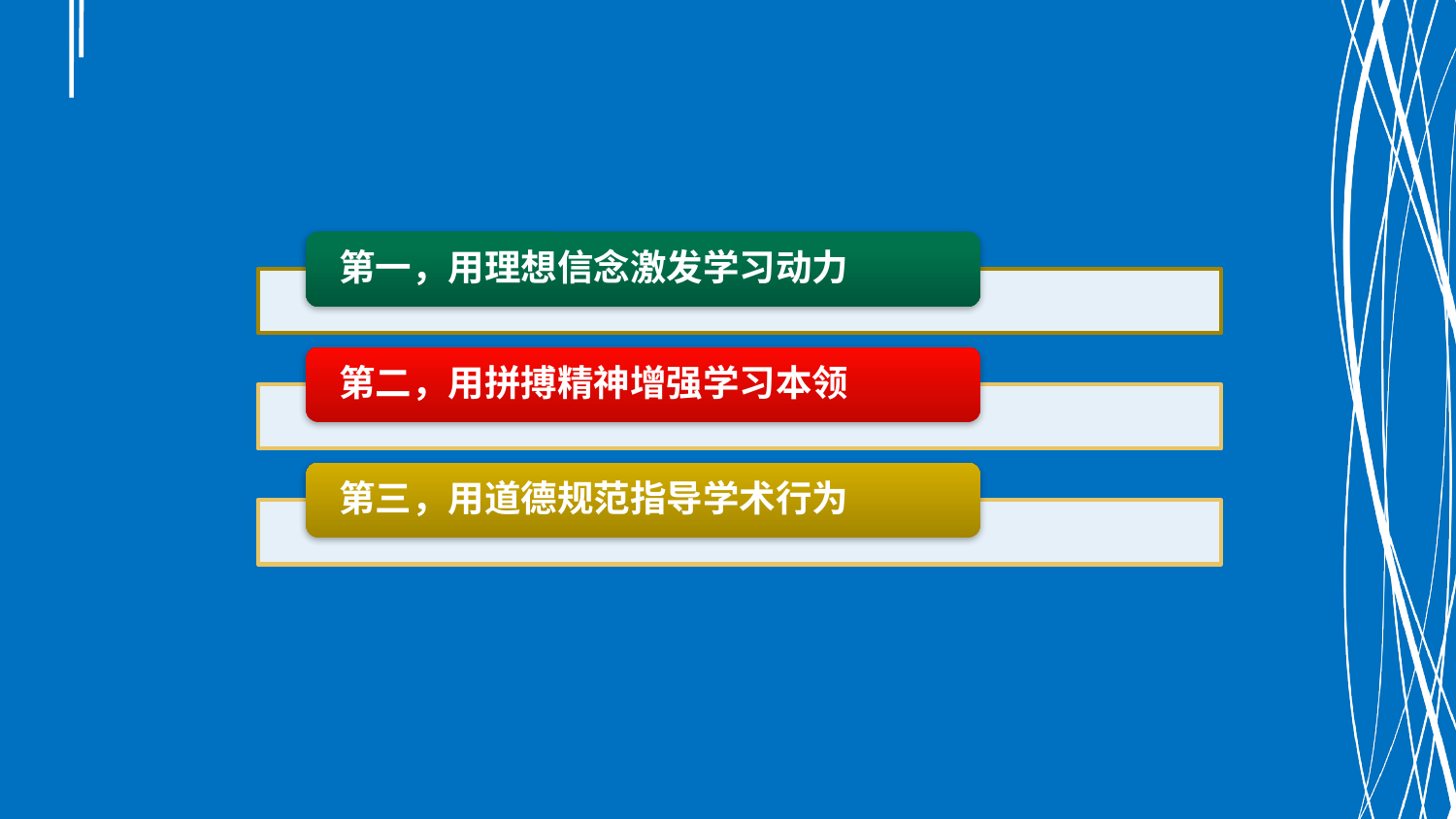

第一，用理想信念激发学习动力
第二，用拼搏精神增强学习本领
第三，用道德规范指导学术行为